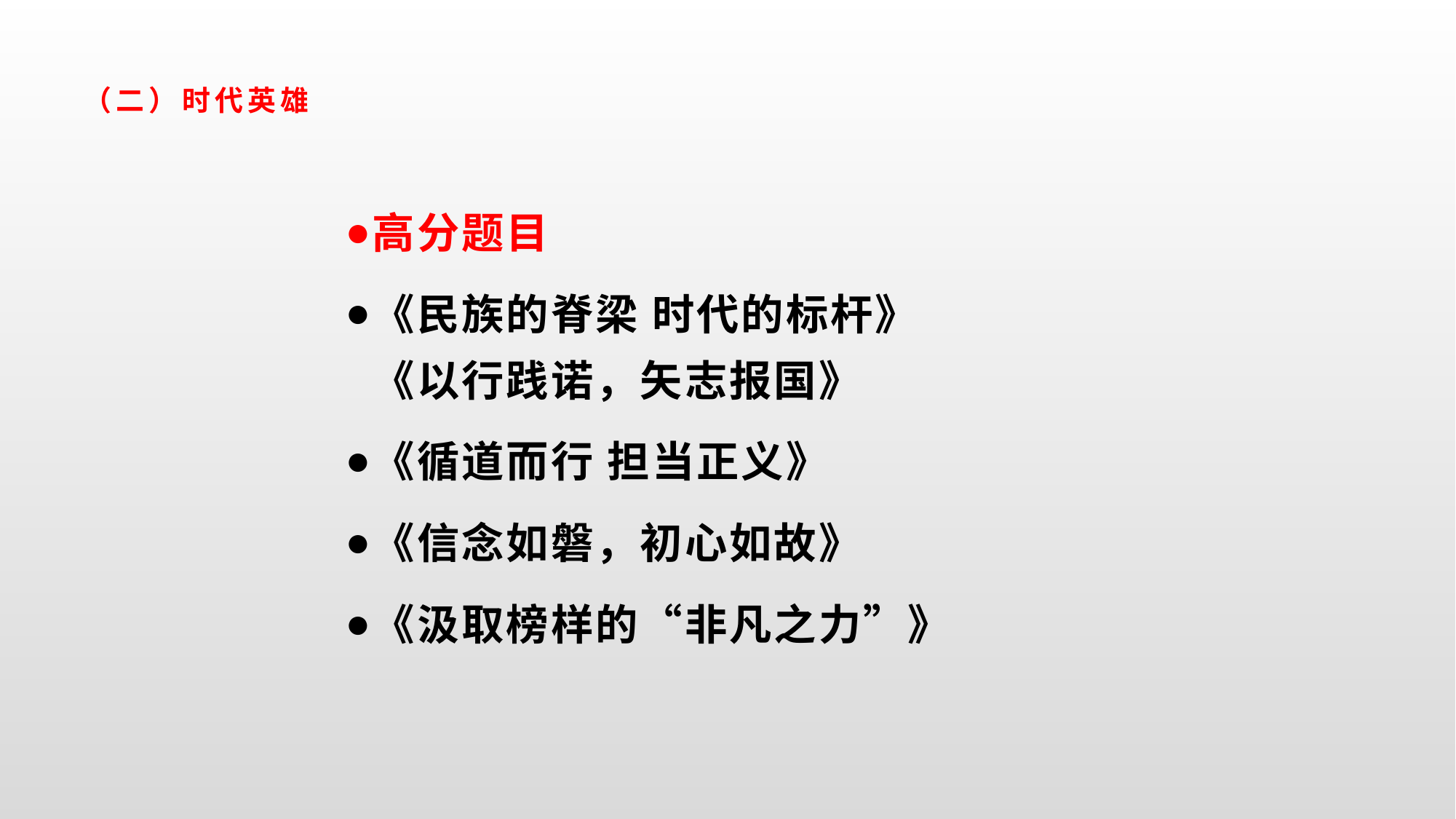

# （二）时代英雄
高分题目
《民族的脊梁 时代的标杆》《以行践诺，矢志报国》
《循道而行 担当正义》
《信念如磐，初心如故》
《汲取榜样的“非凡之力”》